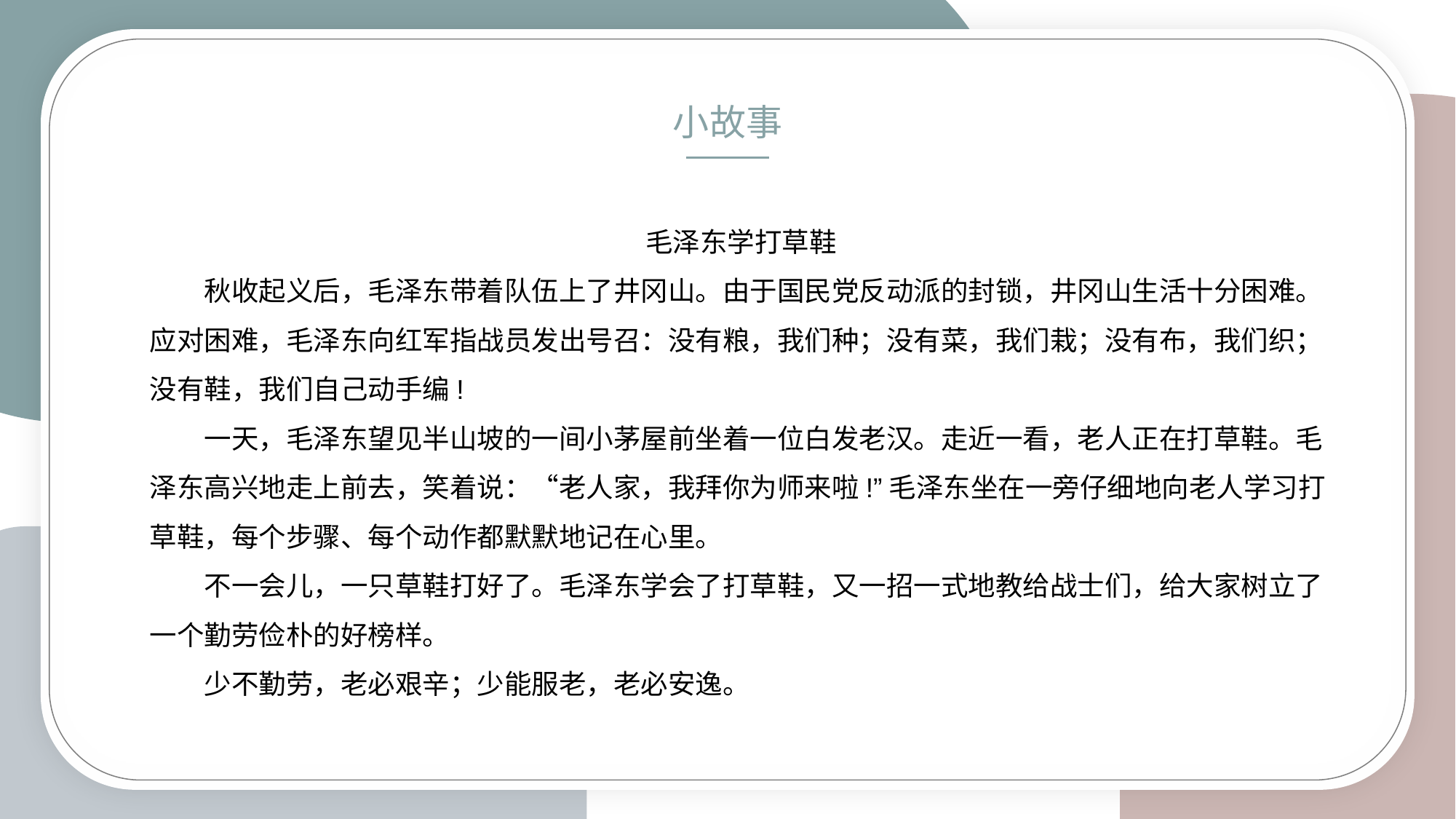

小故事

毛泽东学打草鞋
秋收起义后，毛泽东带着队伍上了井冈山。由于国民党反动派的封锁，井冈山生活十分困难。应对困难，毛泽东向红军指战员发出号召：没有粮，我们种；没有菜，我们栽；没有布，我们织；没有鞋，我们自己动手编!
一天，毛泽东望见半山坡的一间小茅屋前坐着一位白发老汉。走近一看，老人正在打草鞋。毛泽东高兴地走上前去，笑着说：“老人家，我拜你为师来啦!”毛泽东坐在一旁仔细地向老人学习打草鞋，每个步骤、每个动作都默默地记在心里。
不一会儿，一只草鞋打好了。毛泽东学会了打草鞋，又一招一式地教给战士们，给大家树立了一个勤劳俭朴的好榜样。
少不勤劳，老必艰辛；少能服老，老必安逸。